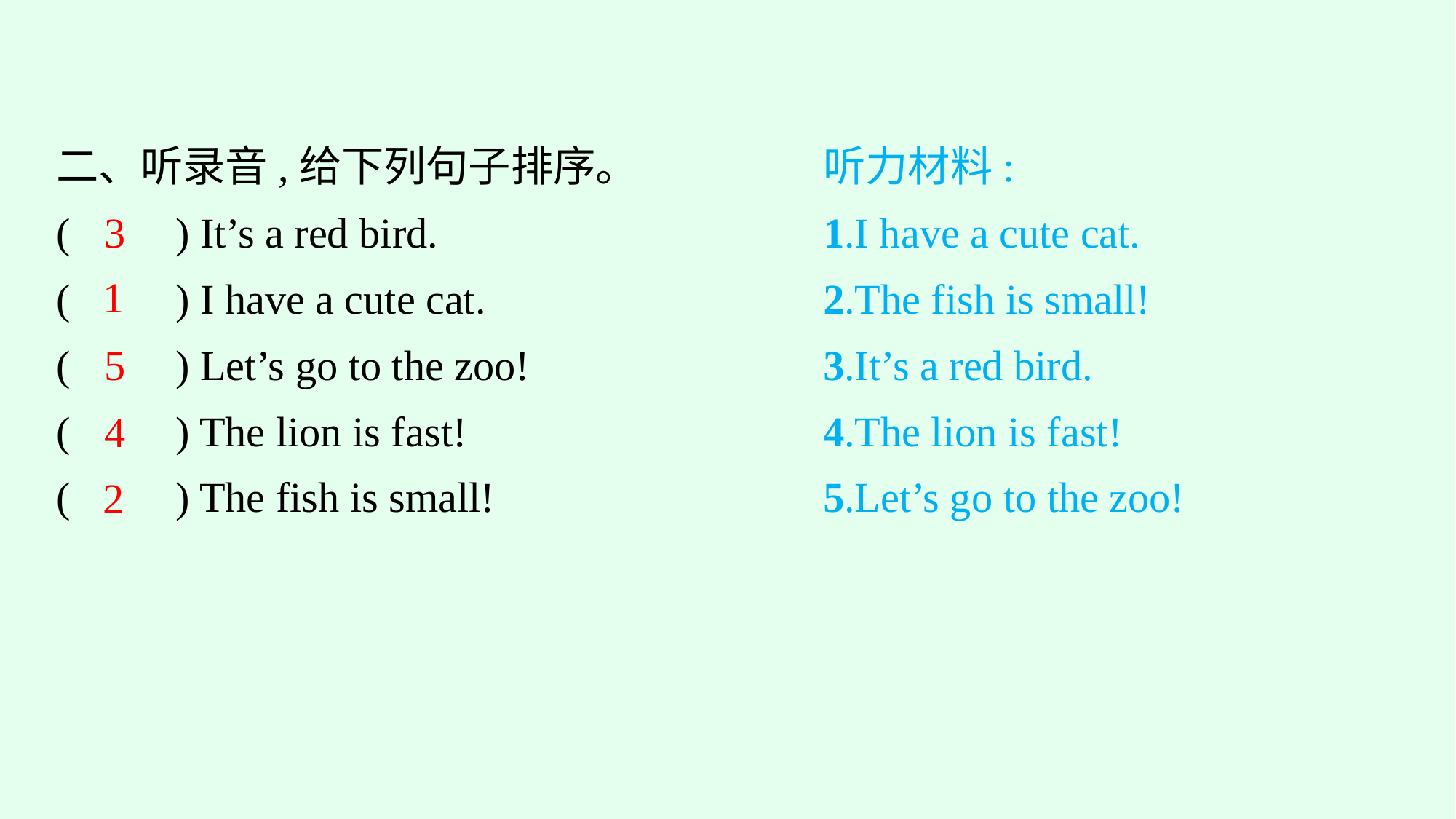

二、听录音,给下列句子排序。
(　　) It’s a red bird.
(　　) I have a cute cat.
(　　) Let’s go to the zoo!
(　　) The lion is fast!
(　　) The fish is small!
听力材料:
1.I have a cute cat.
2.The fish is small!
3.It’s a red bird.
4.The lion is fast!
5.Let’s go to the zoo!
3
1
5
4
2